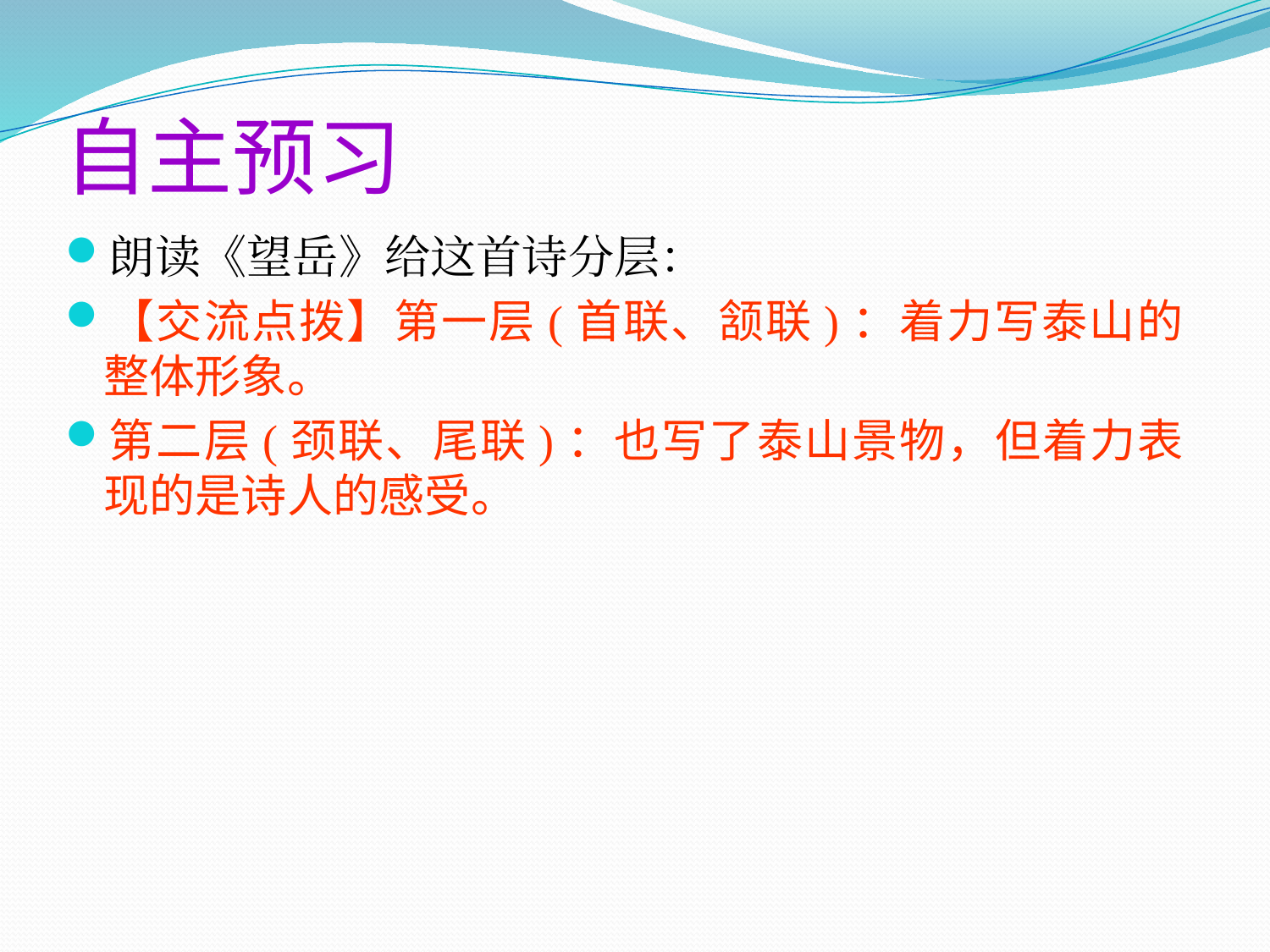

自主预习
朗读《望岳》给这首诗分层：
【交流点拨】第一层(首联、颔联)：着力写泰山的整体形象。
第二层(颈联、尾联)：也写了泰山景物，但着力表现的是诗人的感受。